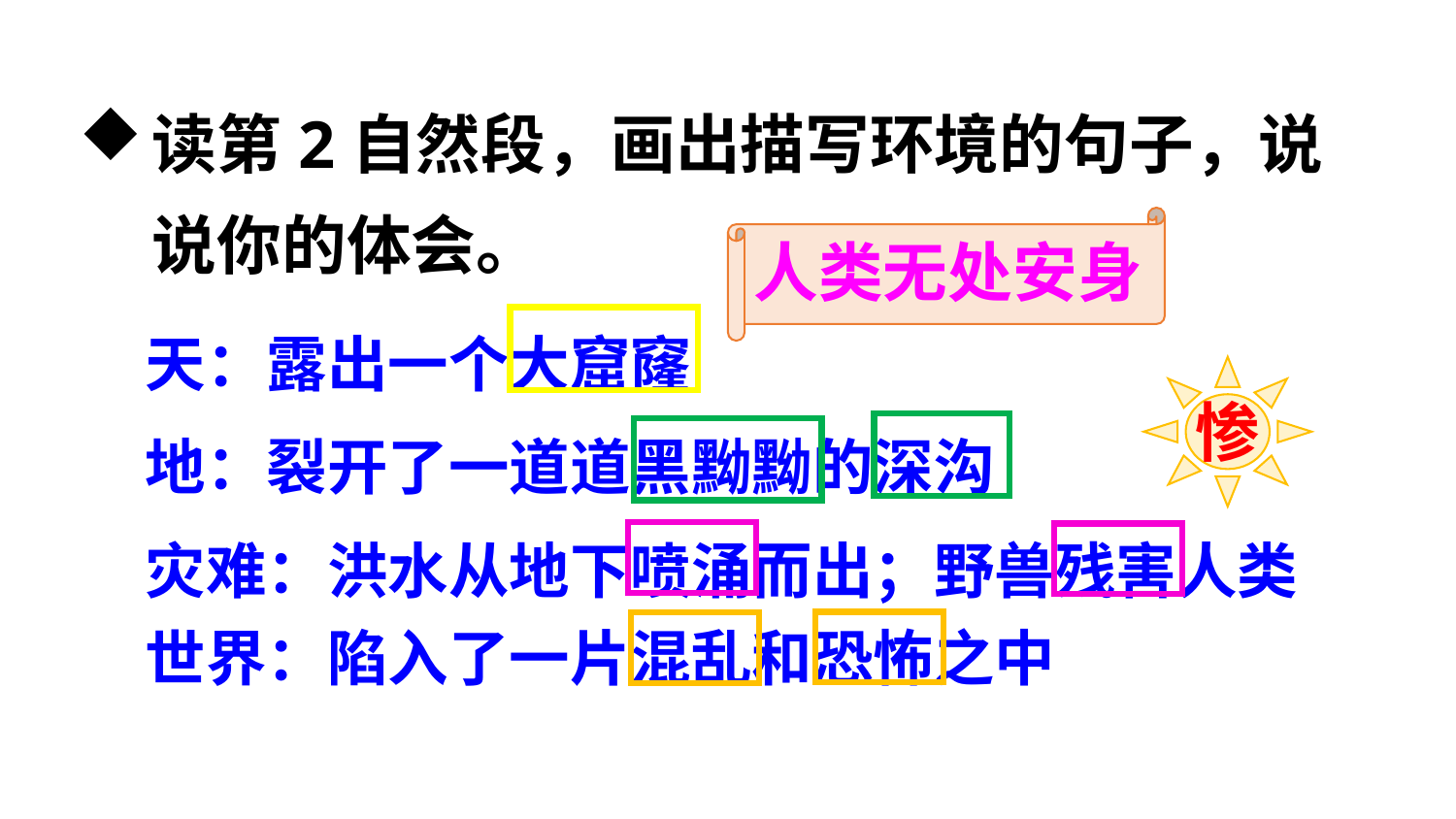

读第2自然段，画出描写环境的句子，说说你的体会。

人类无处安身
天：露出一个大窟窿
地：裂开了一道道黑黝黝的深沟
灾难：洪水从地下喷涌而出；野兽残害人类世界：陷入了一片混乱和恐怖之中

惨